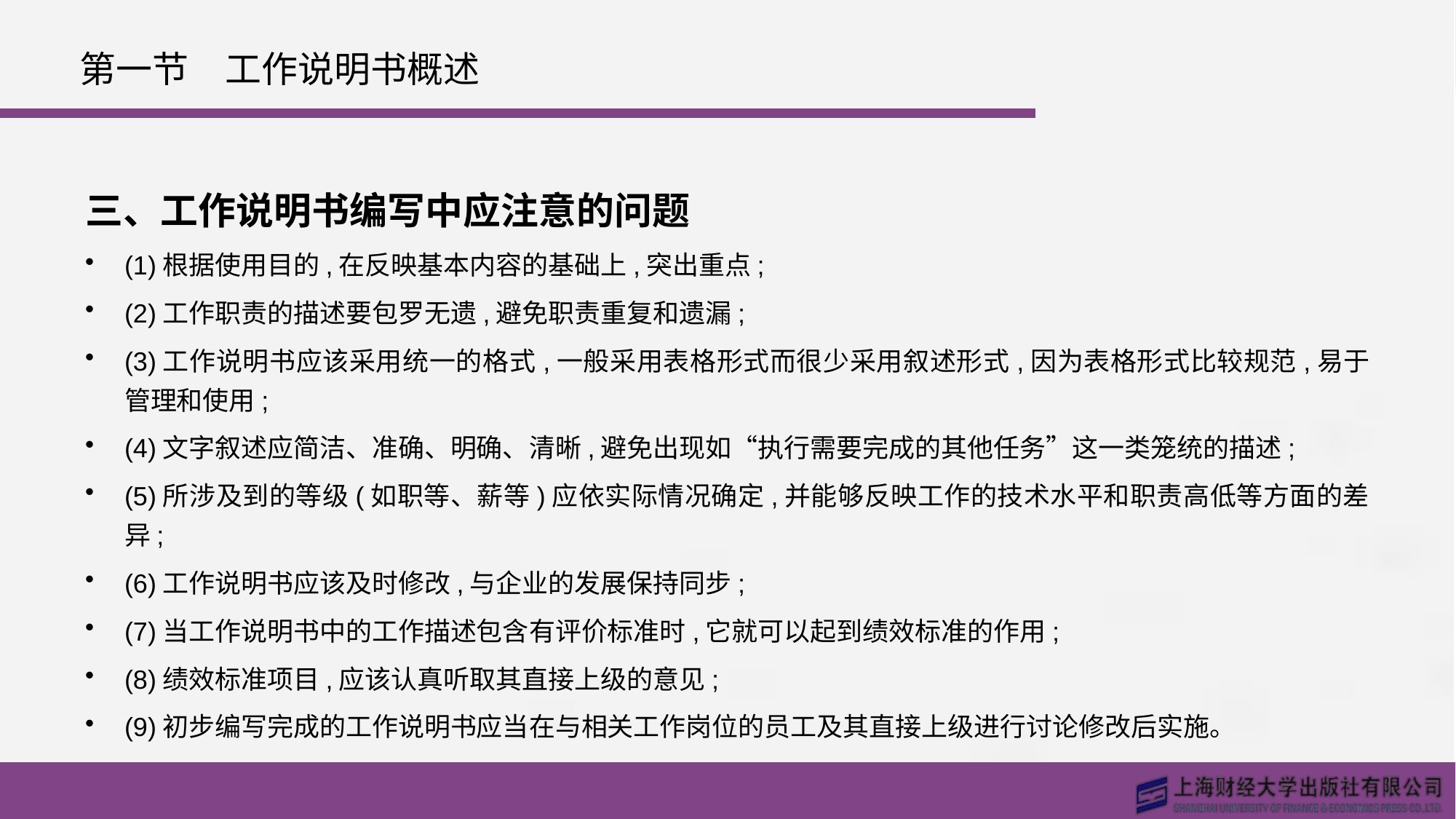

# 第一节　工作说明书概述
三、工作说明书编写中应注意的问题
(1)根据使用目的,在反映基本内容的基础上,突出重点;
(2)工作职责的描述要包罗无遗,避免职责重复和遗漏;
(3)工作说明书应该采用统一的格式,一般采用表格形式而很少采用叙述形式,因为表格形式比较规范,易于管理和使用;
(4)文字叙述应简洁、准确、明确、清晰,避免出现如“执行需要完成的其他任务”这一类笼统的描述;
(5)所涉及到的等级(如职等、薪等)应依实际情况确定,并能够反映工作的技术水平和职责高低等方面的差异;
(6)工作说明书应该及时修改,与企业的发展保持同步;
(7)当工作说明书中的工作描述包含有评价标准时,它就可以起到绩效标准的作用;
(8)绩效标准项目,应该认真听取其直接上级的意见;
(9)初步编写完成的工作说明书应当在与相关工作岗位的员工及其直接上级进行讨论修改后实施。